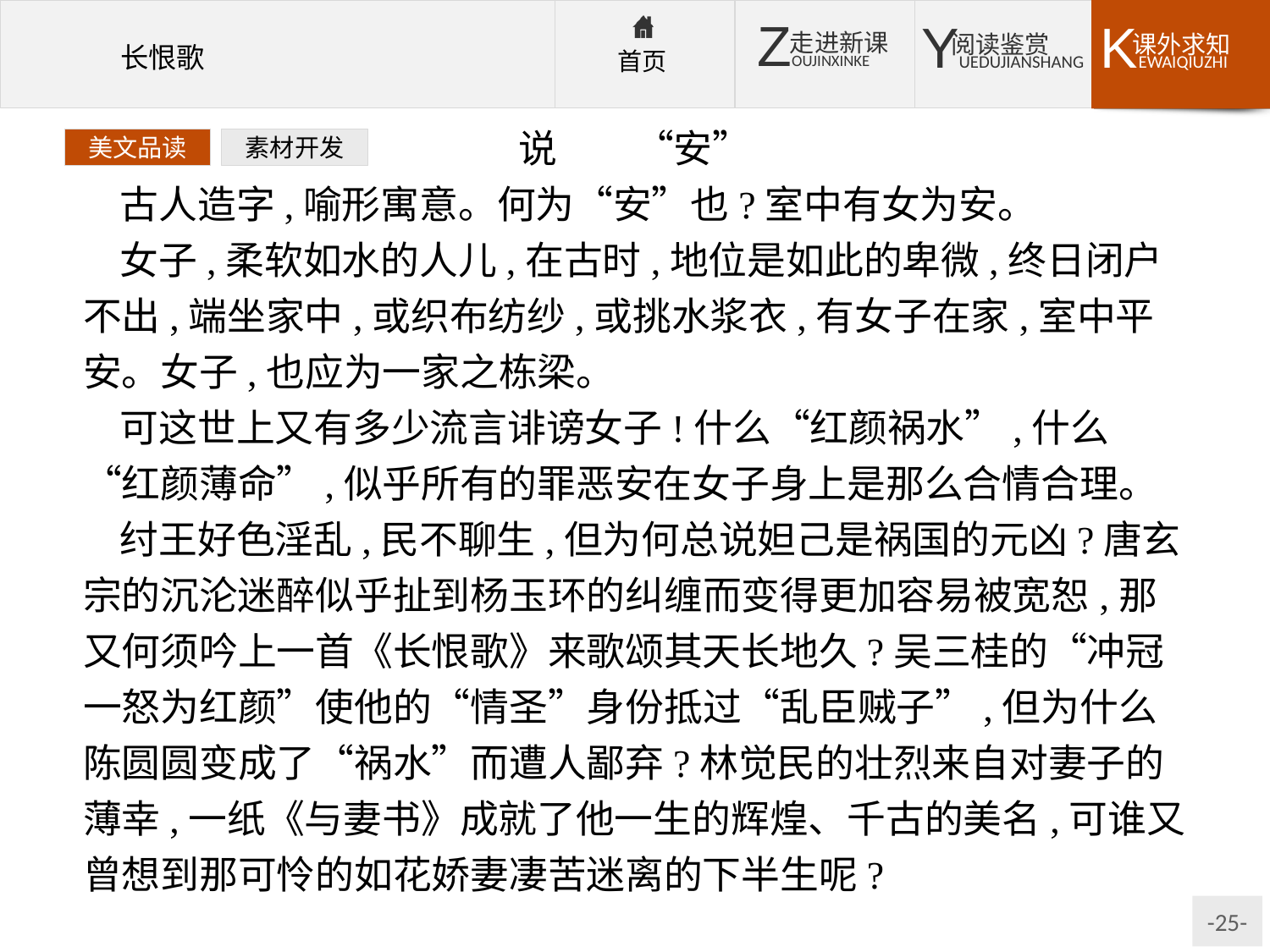

说　　“安”
古人造字,喻形寓意。何为“安”也?室中有女为安。
女子,柔软如水的人儿,在古时,地位是如此的卑微,终日闭户不出,端坐家中,或织布纺纱,或挑水浆衣,有女子在家,室中平安。女子,也应为一家之栋梁。
可这世上又有多少流言诽谤女子!什么“红颜祸水”,什么“红颜薄命”,似乎所有的罪恶安在女子身上是那么合情合理。
纣王好色淫乱,民不聊生,但为何总说妲己是祸国的元凶?唐玄宗的沉沦迷醉似乎扯到杨玉环的纠缠而变得更加容易被宽恕,那又何须吟上一首《长恨歌》来歌颂其天长地久?吴三桂的“冲冠一怒为红颜”使他的“情圣”身份抵过“乱臣贼子”,但为什么陈圆圆变成了“祸水”而遭人鄙弃?林觉民的壮烈来自对妻子的薄幸,一纸《与妻书》成就了他一生的辉煌、千古的美名,可谁又曾想到那可怜的如花娇妻凄苦迷离的下半生呢?
美文品读
素材开发